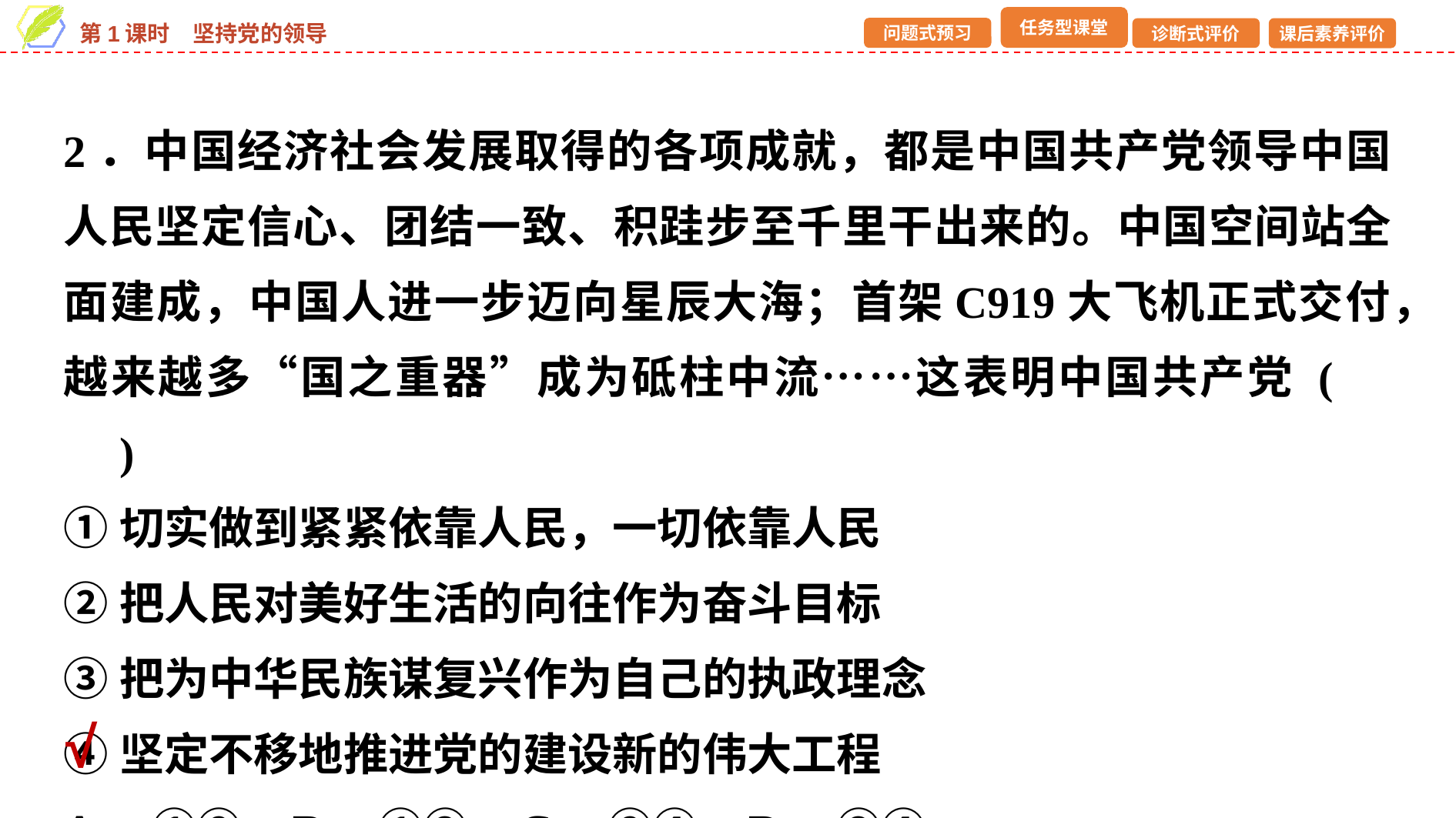

2．中国经济社会发展取得的各项成就，都是中国共产党领导中国人民坚定信心、团结一致、积跬步至千里干出来的。中国空间站全面建成，中国人进一步迈向星辰大海；首架C919大飞机正式交付，越来越多“国之重器”成为砥柱中流……这表明中国共产党 (　　)
①切实做到紧紧依靠人民，一切依靠人民
②把人民对美好生活的向往作为奋斗目标
③把为中华民族谋复兴作为自己的执政理念
④坚定不移地推进党的建设新的伟大工程
A．①②    B．①③    C．②④    D．③④
√